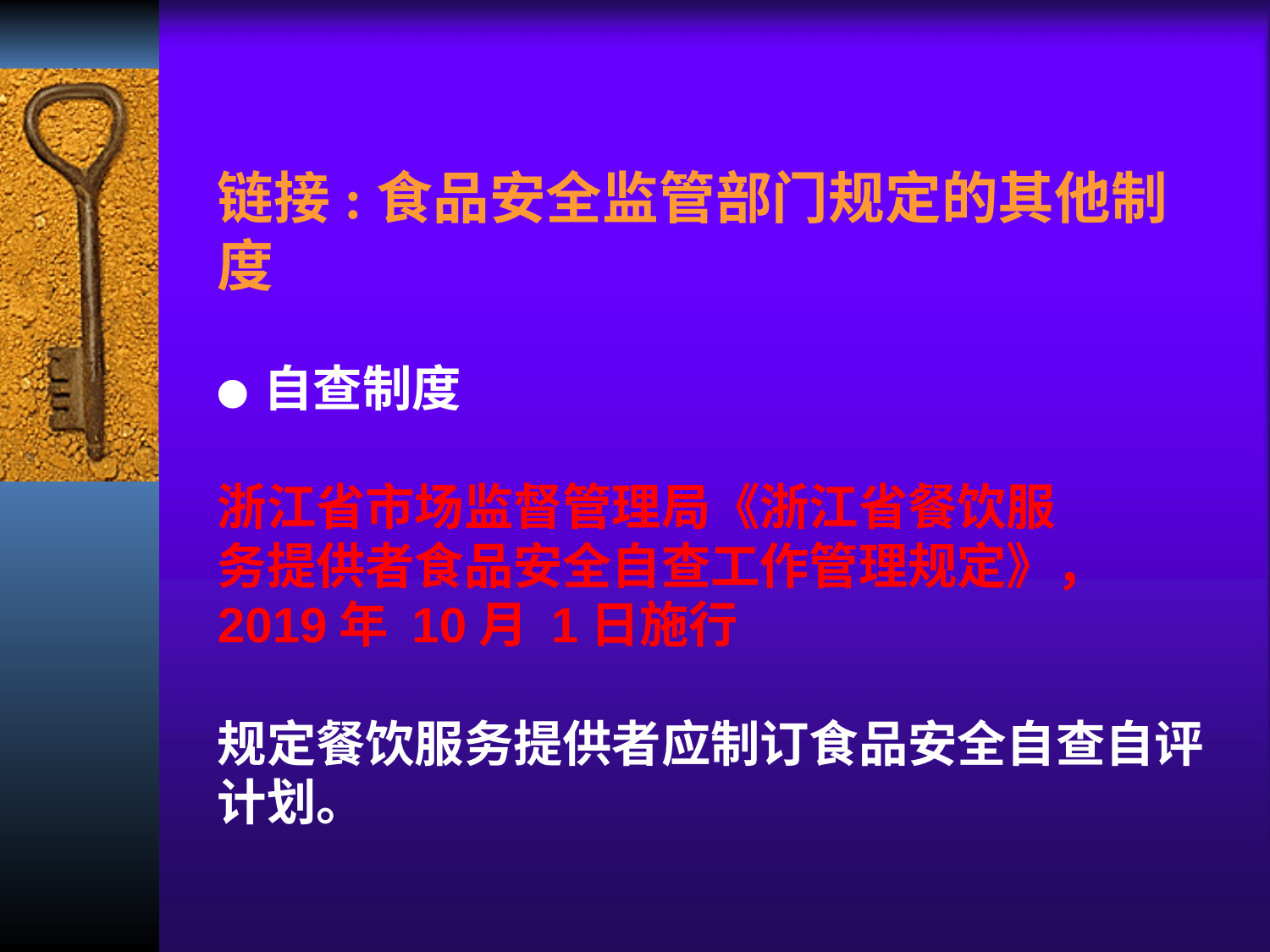

链接:食品安全监管部门规定的其他制度

● 自查制度

浙江省市场监督管理局《浙江省餐饮服
务提供者食品安全自查工作管理规定》，
2019年 10月 1日施行

规定餐饮服务提供者应制订食品安全自查自评计划。